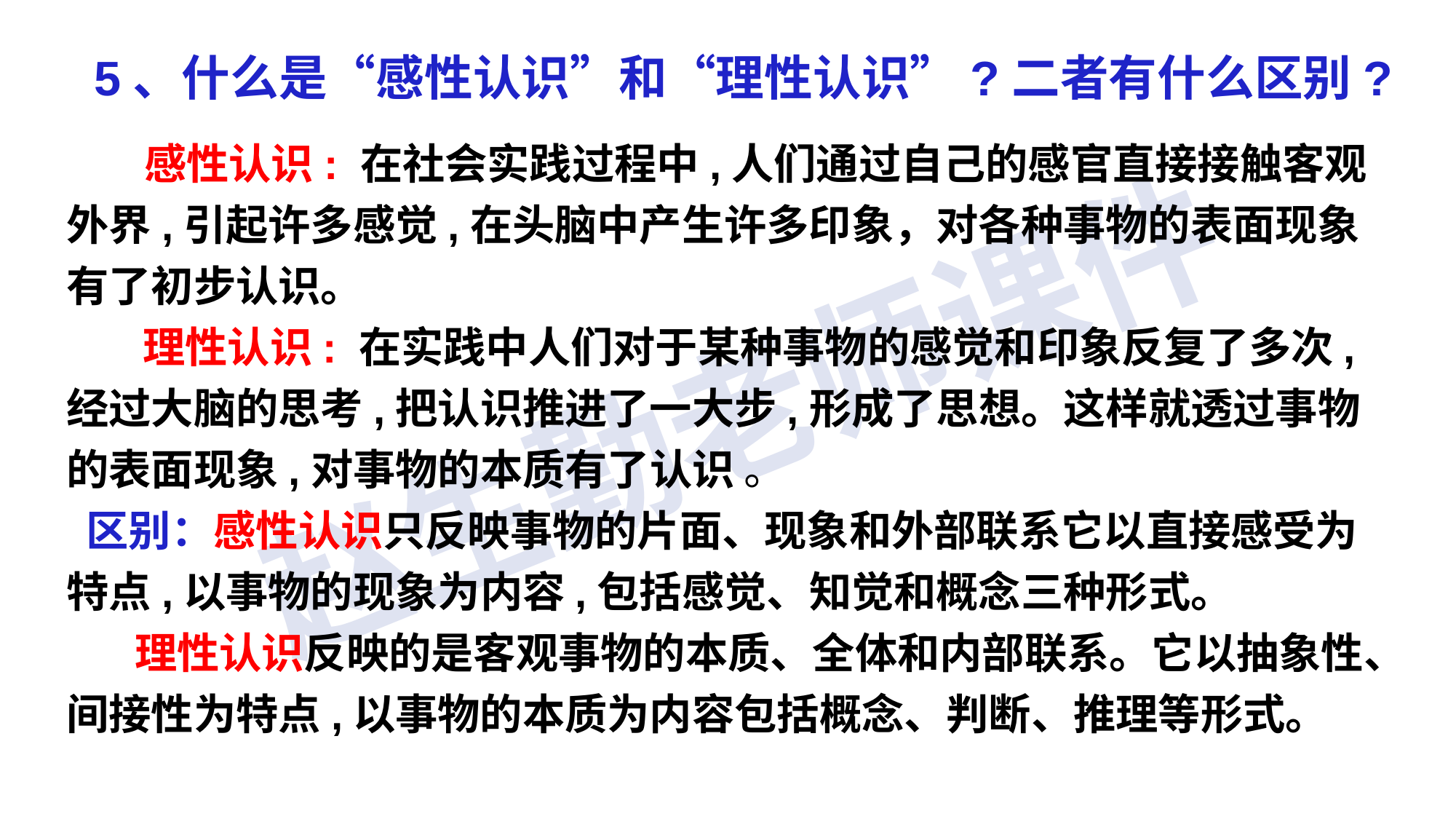

5、什么是“感性认识”和“理性认识”?二者有什么区别?
       感性认识: 在社会实践过程中,人们通过自己的感官直接接触客观外界,引起许多感觉,在头脑中产生许多印象，对各种事物的表面现象有了初步认识。
       理性认识: 在实践中人们对于某种事物的感觉和印象反复了多次,经过大脑的思考,把认识推进了一大步,形成了思想。这样就透过事物的表面现象,对事物的本质有了认识 。
 区别：感性认识只反映事物的片面、现象和外部联系它以直接感受为特点,以事物的现象为内容,包括感觉、知觉和概念三种形式。
      理性认识反映的是客观事物的本质、全体和内部联系。它以抽象性、间接性为特点,以事物的本质为内容包括概念、判断、推理等形式。